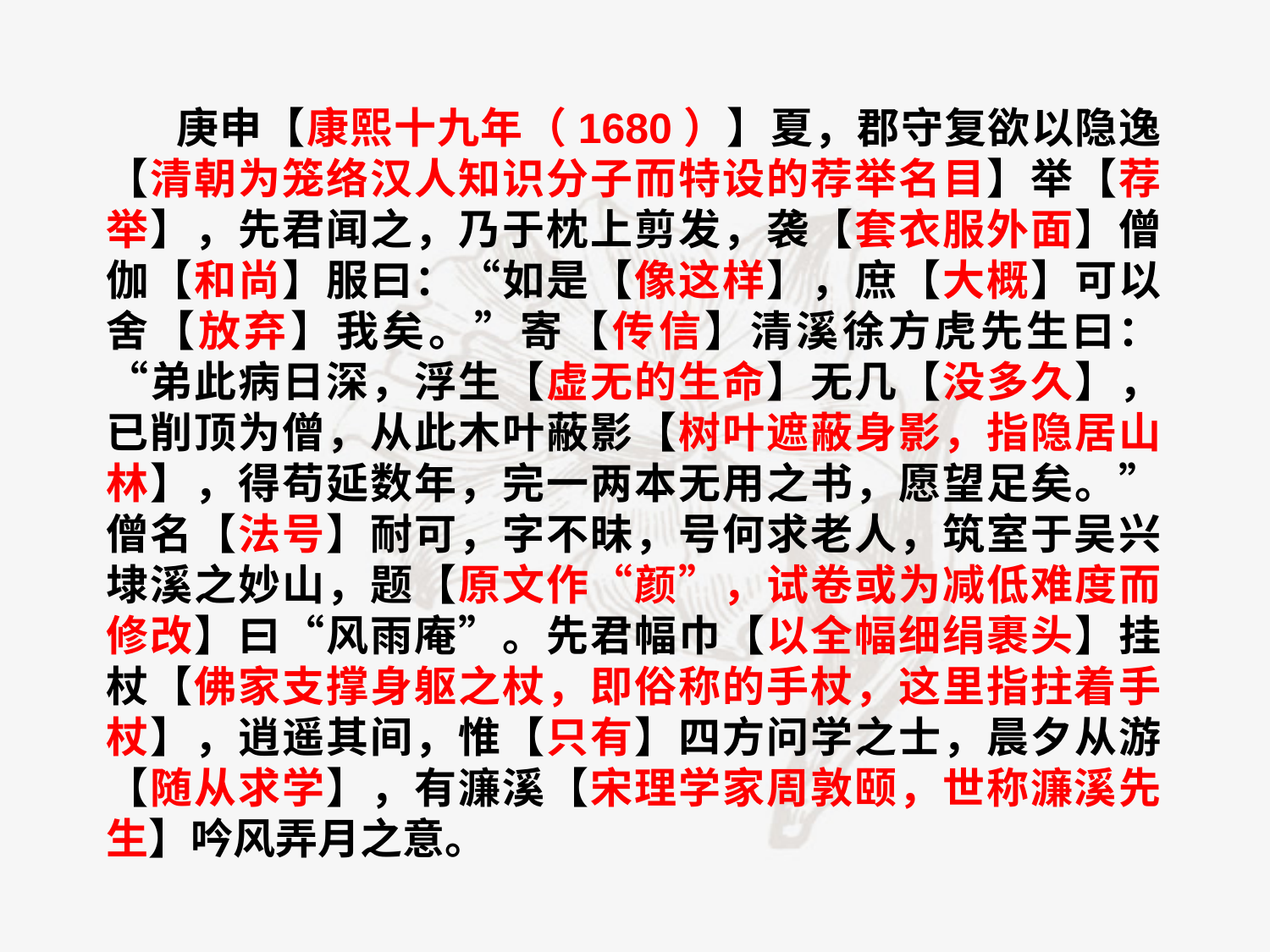

庚申【康熙十九年（1680）】夏，郡守复欲以隐逸【清朝为笼络汉人知识分子而特设的荐举名目】举【荐举】，先君闻之，乃于枕上剪发，袭【套衣服外面】僧伽【和尚】服曰：“如是【像这样】，庶【大概】可以舍【放弃】我矣。”寄【传信】清溪徐方虎先生曰：“弟此病日深，浮生【虚无的生命】无几【没多久】，已削顶为僧，从此木叶蔽影【树叶遮蔽身影，指隐居山林】，得苟延数年，完一两本无用之书，愿望足矣。”僧名【法号】耐可，字不昧，号何求老人，筑室于吴兴埭溪之妙山，题【原文作“颜”，试卷或为减低难度而修改】曰“风雨庵”。先君幅巾【以全幅细绢裹头】挂杖【佛家支撑身躯之杖，即俗称的手杖，这里指拄着手杖】，逍遥其间，惟【只有】四方问学之士，晨夕从游【随从求学】，有濂溪【宋理学家周敦颐，世称濂溪先生】吟风弄月之意。